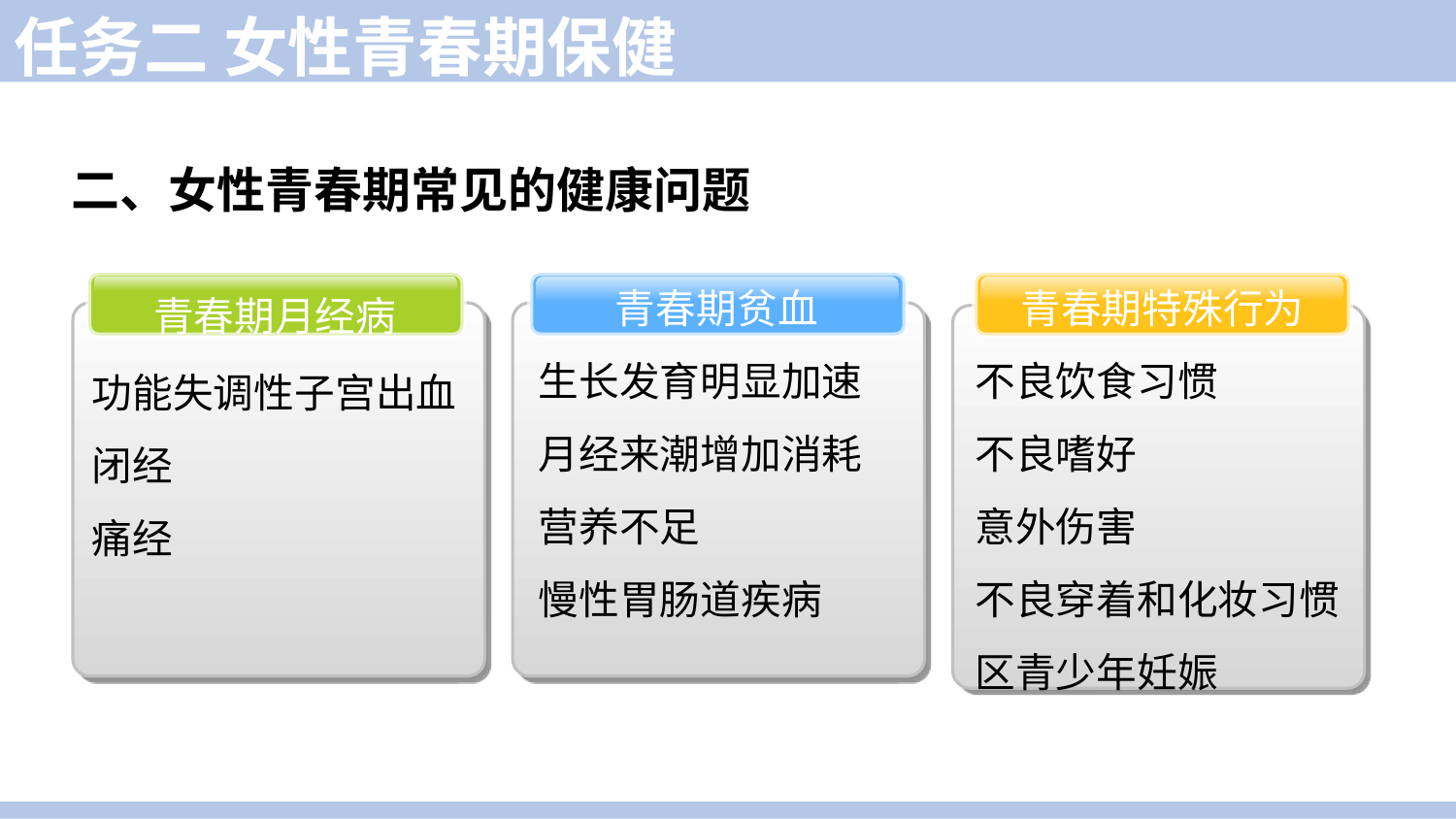

任务二 女性青春期保健
二、女性青春期常见的健康问题
青春期贫血
青春期特殊行为
青春期月经病

生长发育明显加速
月经来潮增加消耗
营养不足
慢性胃肠道疾病
不良饮食习惯
不良嗜好
意外伤害
不良穿着和化妆习惯
区青少年妊娠
功能失调性子宫出血
闭经
痛经